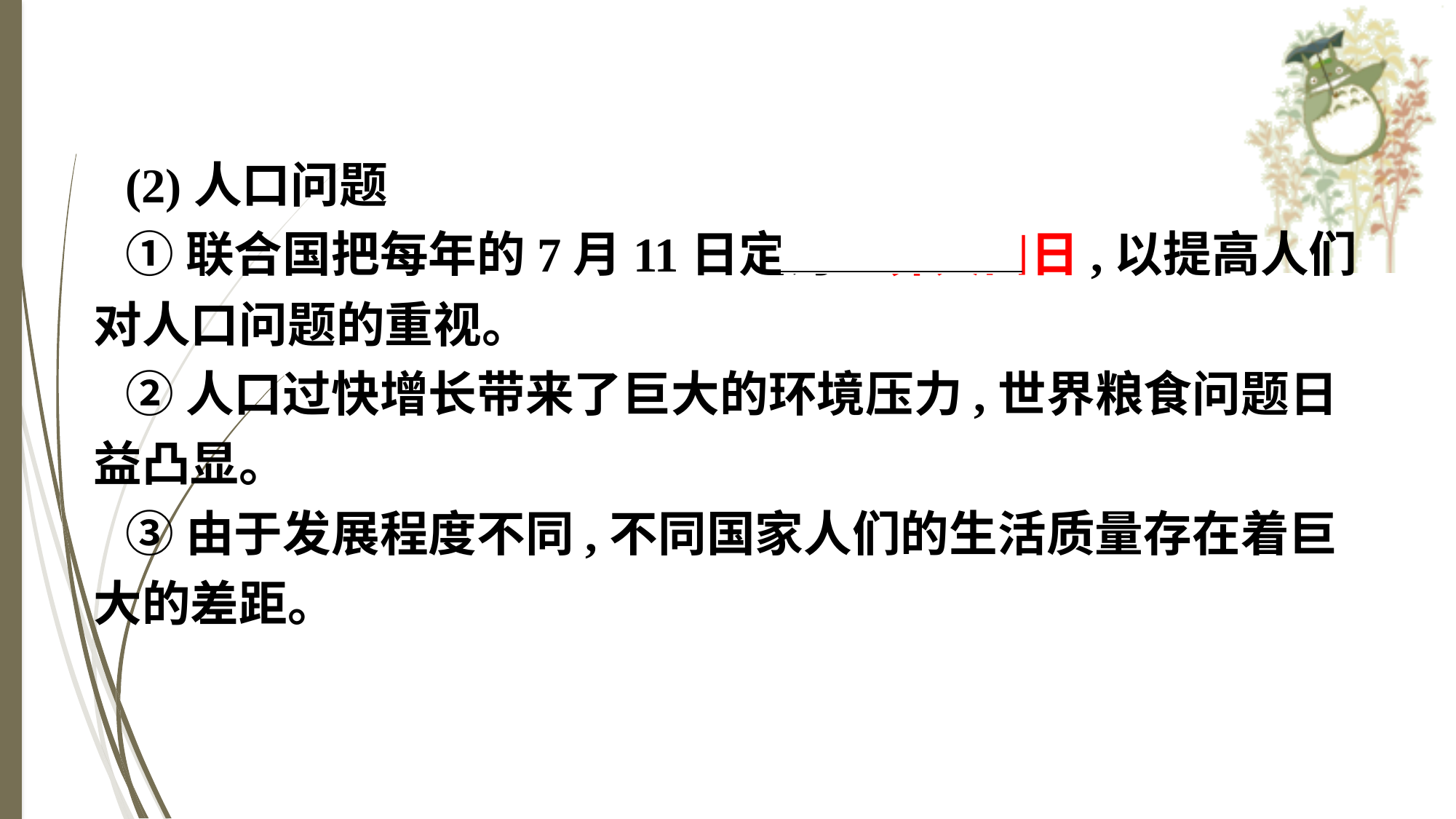

(2)人口问题
①联合国把每年的7月11日定为世界人口日,以提高人们对人口问题的重视。
②人口过快增长带来了巨大的环境压力,世界粮食问题日益凸显。
③由于发展程度不同,不同国家人们的生活质量存在着巨大的差距。